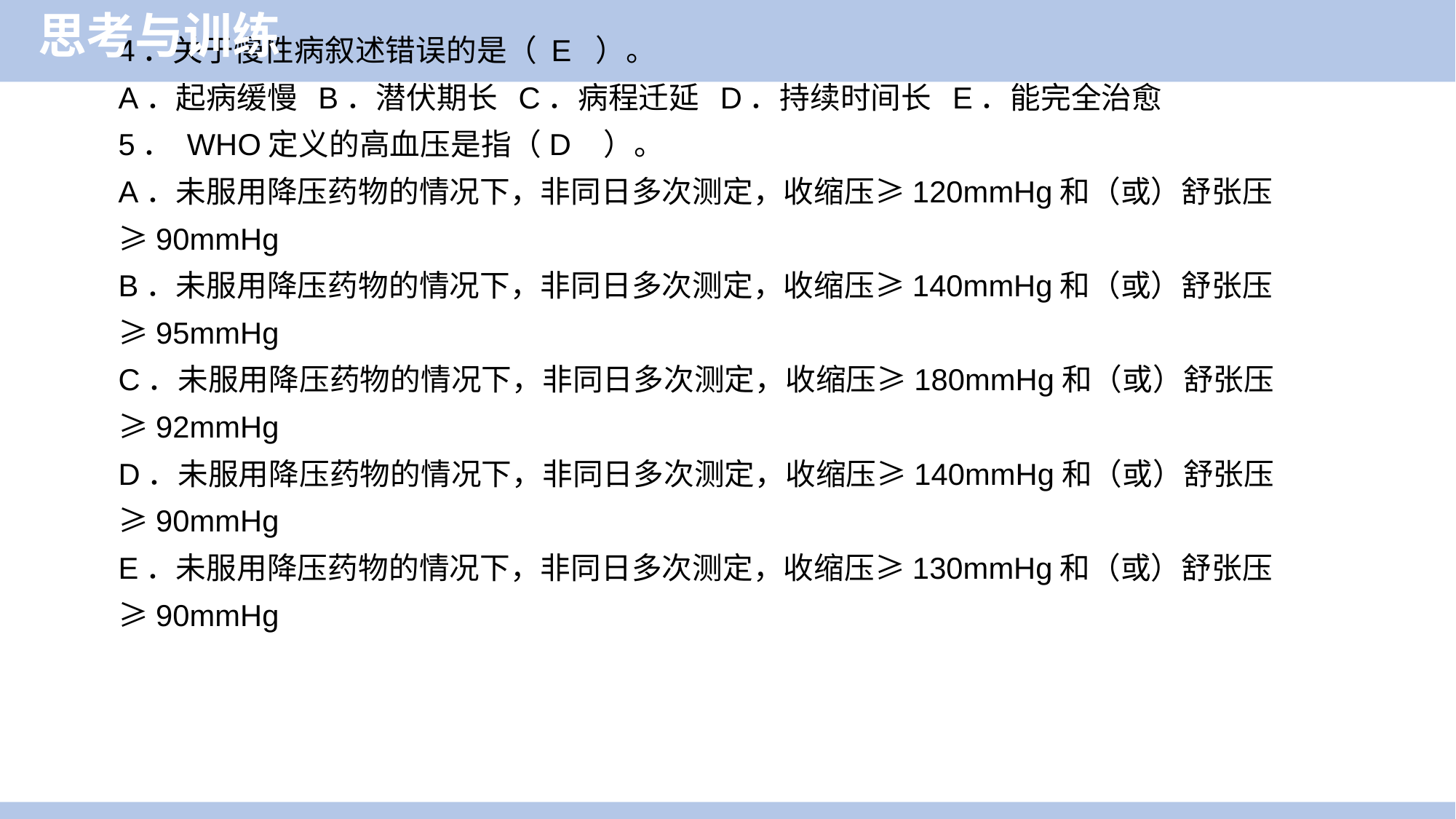

思考与训练
4．关于慢性病叙述错误的是（ E  ）。
A．起病缓慢  B．潜伏期长  C．病程迁延  D．持续时间长  E．能完全治愈
5． WHO定义的高血压是指（D   ）。
A．未服用降压药物的情况下，非同日多次测定，收缩压≥120mmHg和（或）舒张压≥90mmHg
B．未服用降压药物的情况下，非同日多次测定，收缩压≥140mmHg和（或）舒张压≥95mmHg
C．未服用降压药物的情况下，非同日多次测定，收缩压≥180mmHg和（或）舒张压≥92mmHg
D．未服用降压药物的情况下，非同日多次测定，收缩压≥140mmHg和（或）舒张压≥90mmHg
E．未服用降压药物的情况下，非同日多次测定，收缩压≥130mmHg和（或）舒张压≥90mmHg